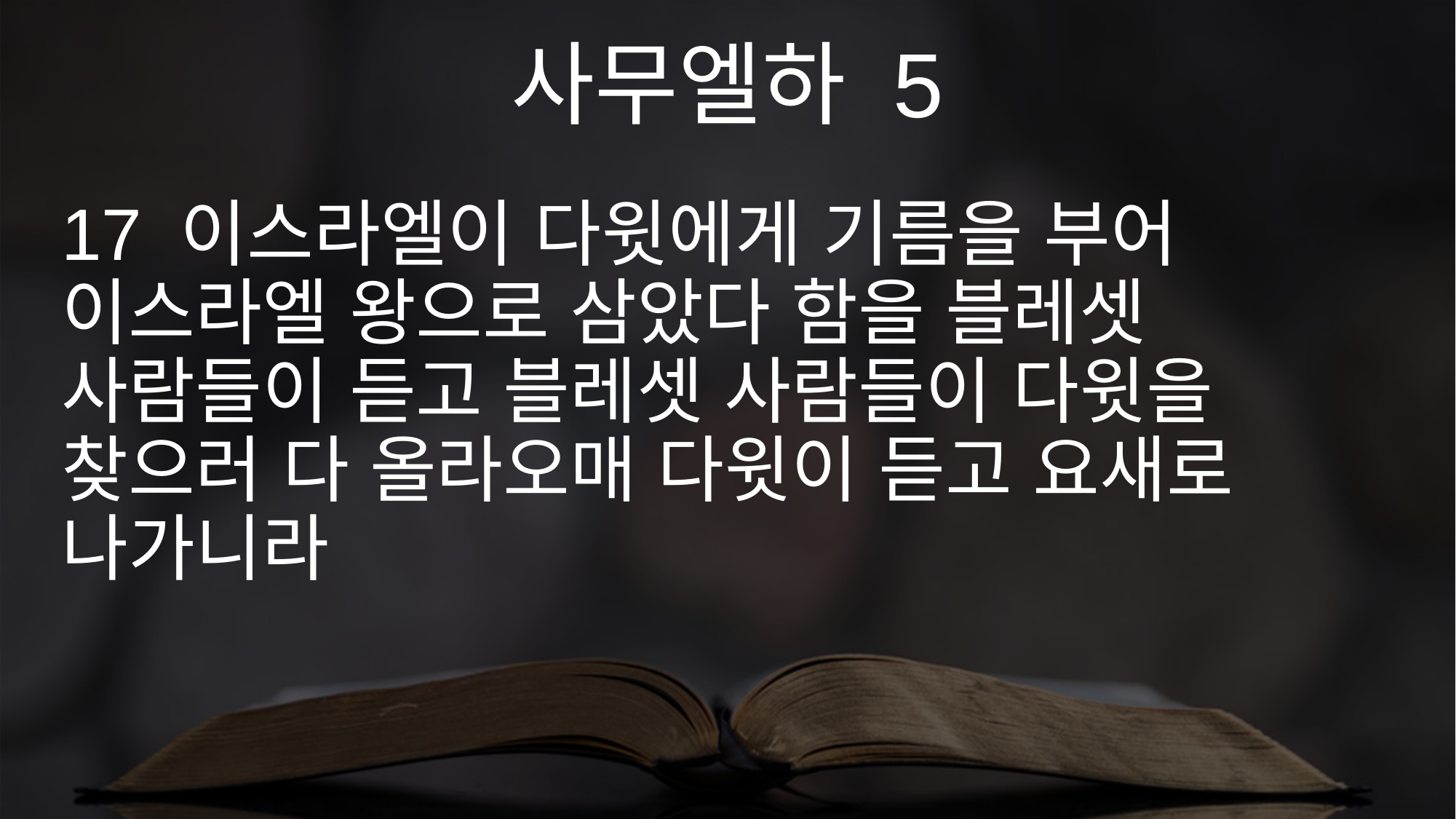

사무엘하 5
17 이스라엘이 다윗에게 기름을 부어 이스라엘 왕으로 삼았다 함을 블레셋 사람들이 듣고 블레셋 사람들이 다윗을 찾으러 다 올라오매 다윗이 듣고 요새로 나가니라